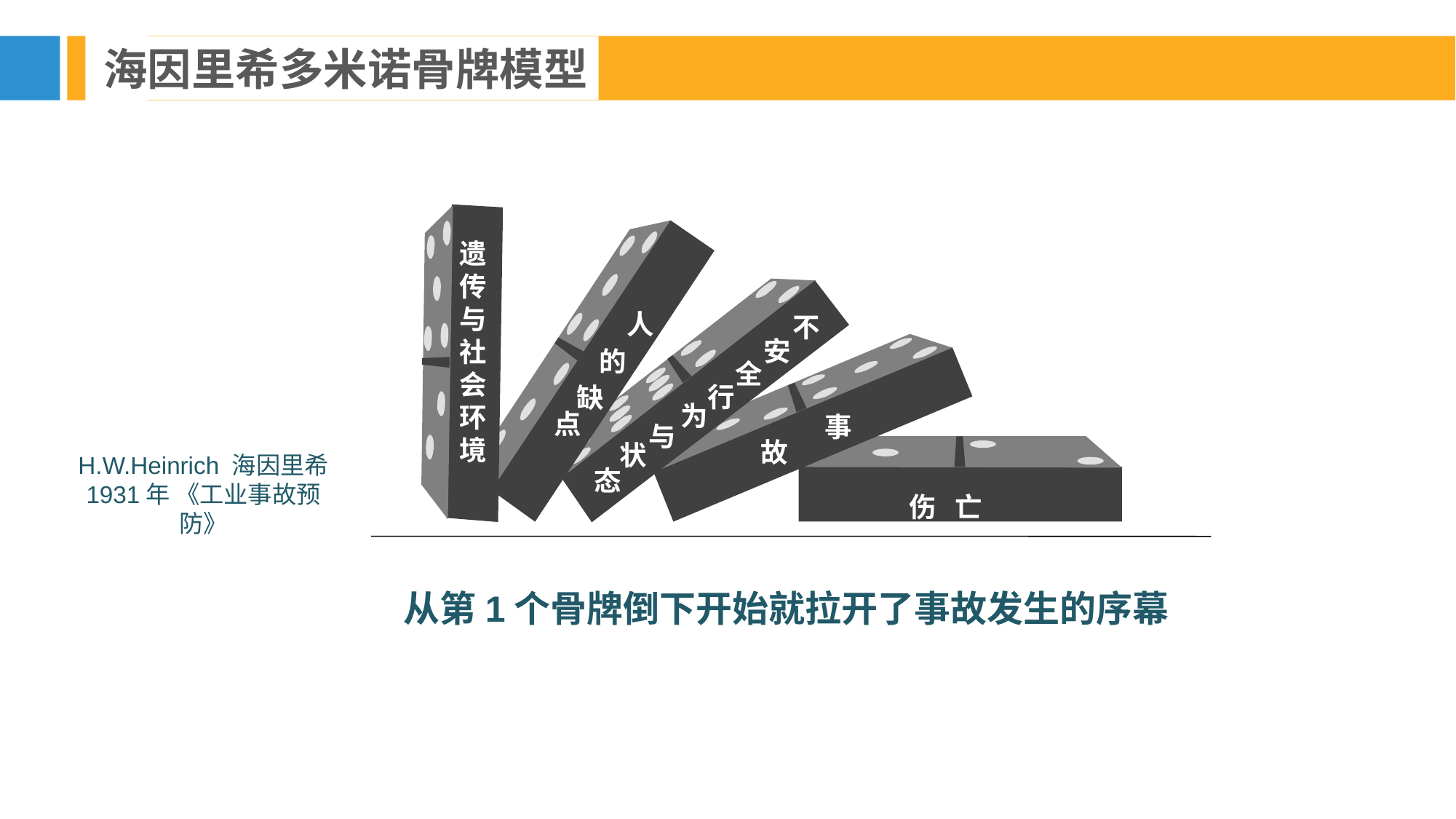

海因里希多米诺骨牌模型

遗传与
社
会
环
境
 人
 不
 安
 的
 全
 行
 缺
 为
 点
    事
   故
伤   亡

从第1个骨牌倒下开始就拉开了事故发生的序幕
    与
   状
H.W.Heinrich 海因里希
1931年 《工业事故预防》
   态